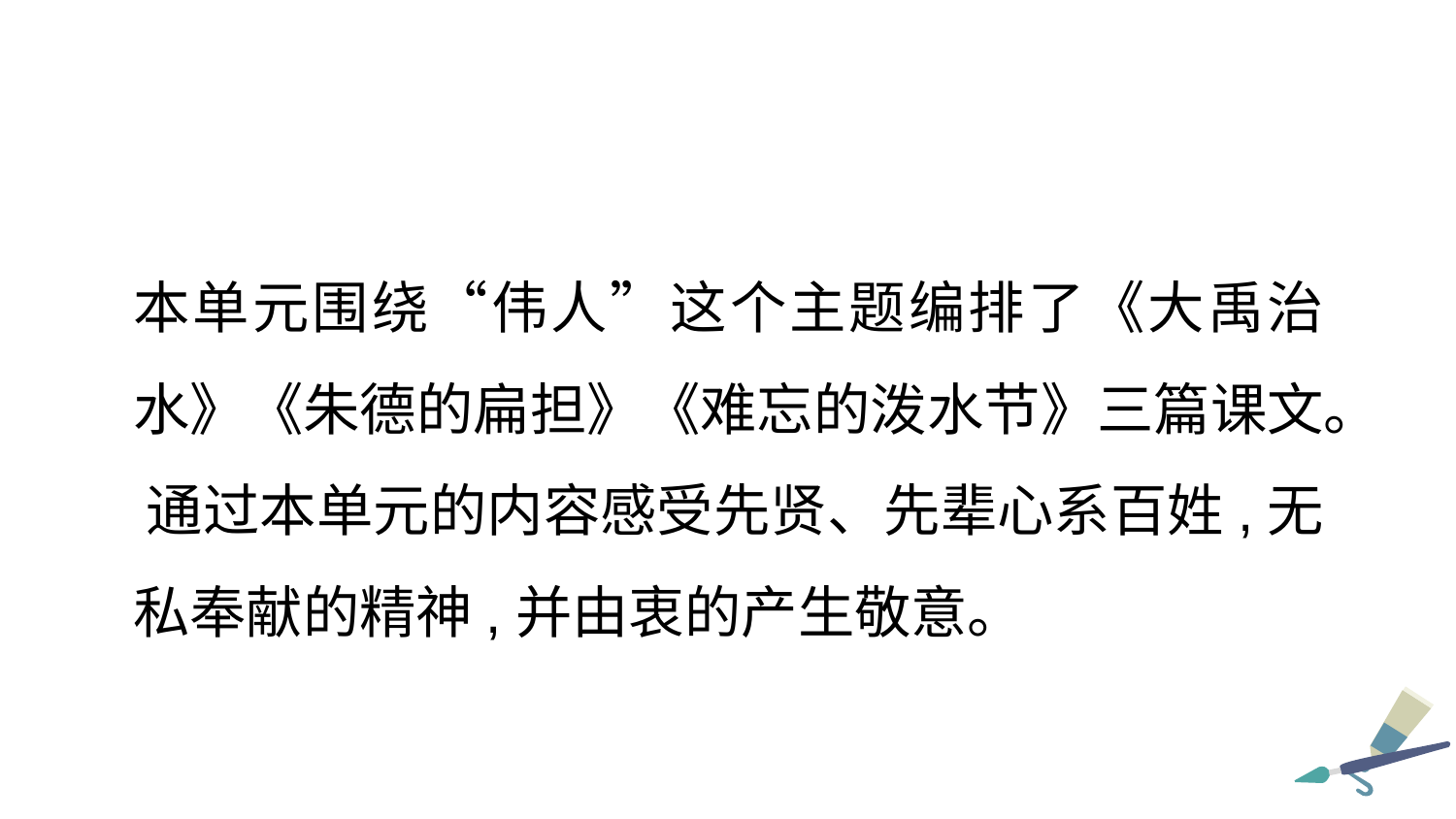

本单元围绕“伟人”这个主题编排了《大禹治水》《朱德的扁担》《难忘的泼水节》三篇课文。 通过本单元的内容感受先贤、先辈心系百姓,无私奉献的精神,并由衷的产生敬意。